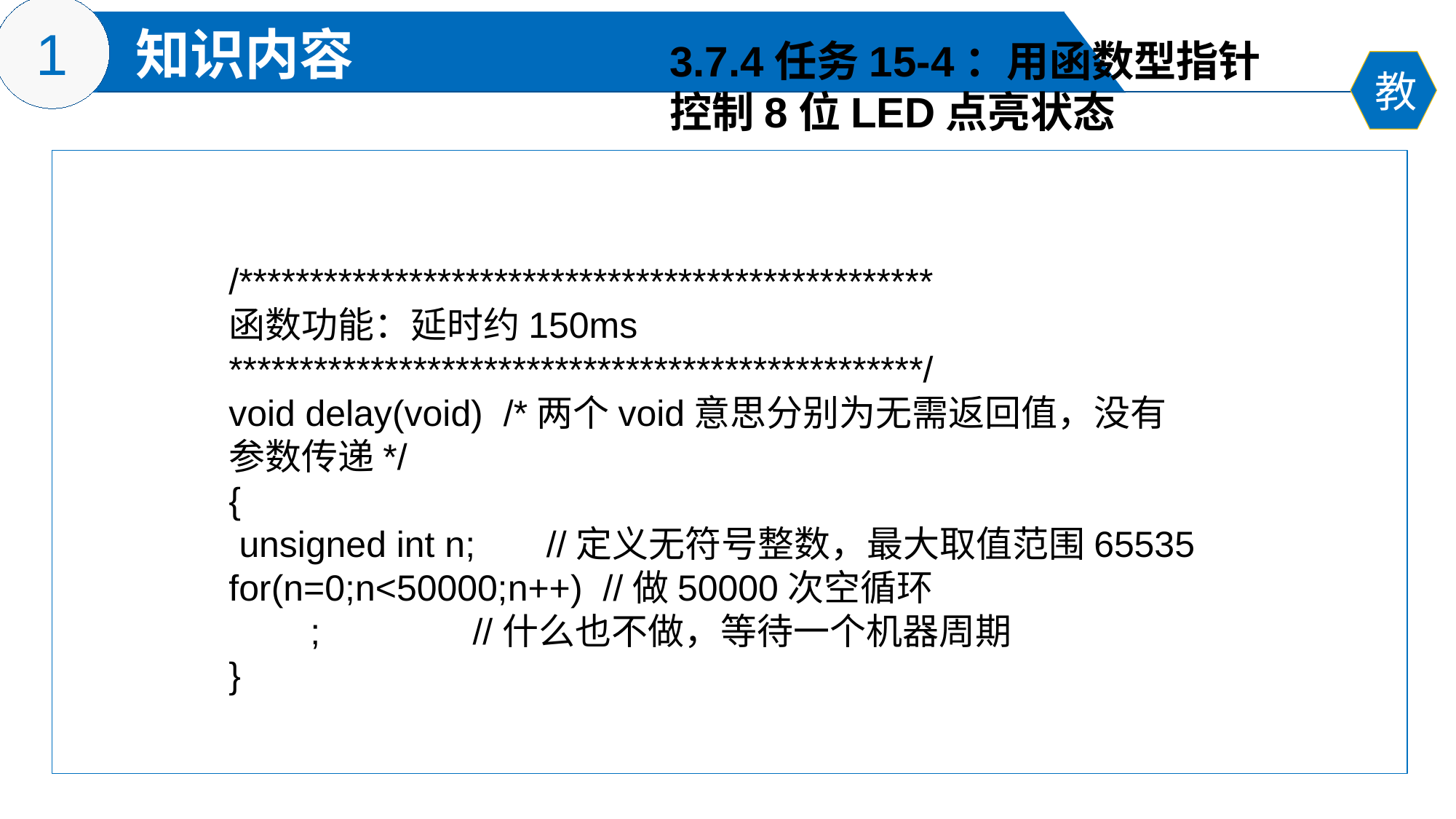

3.7.4任务15-4：用函数型指针
控制8位LED点亮状态

/*************************************************
函数功能：延时约150ms
*************************************************/
void delay(void)  /*两个void意思分别为无需返回值，没有参数传递*/
{
 unsigned int n;       //定义无符号整数，最大取值范围65535
for(n=0;n<50000;n++)  //做50000次空循环
        ;               //什么也不做，等待一个机器周期
}